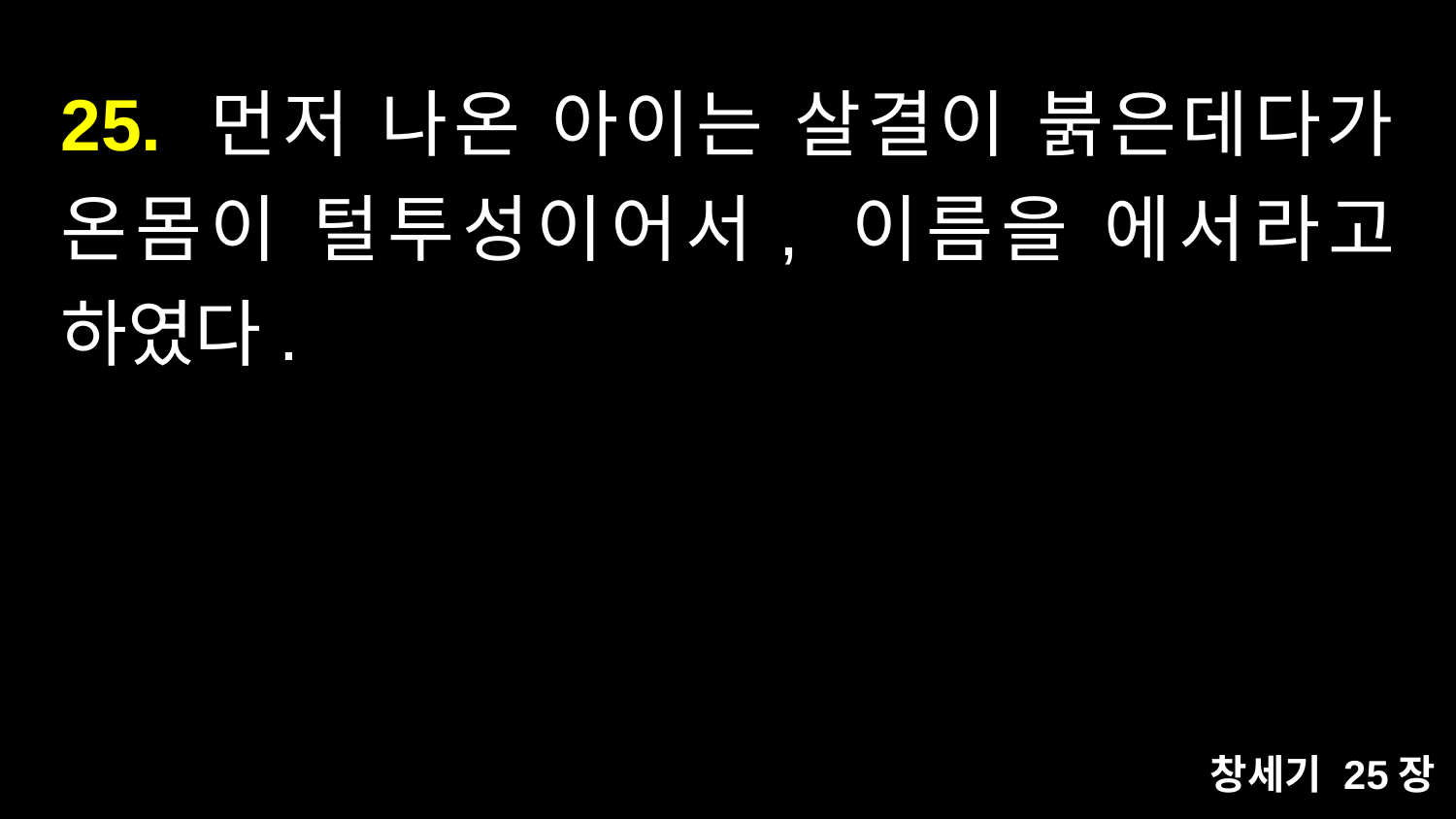

# 25. 먼저 나온 아이는 살결이 붉은데다가 온몸이 털투성이어서, 이름을 에서라고 하였다.
창세기 25장